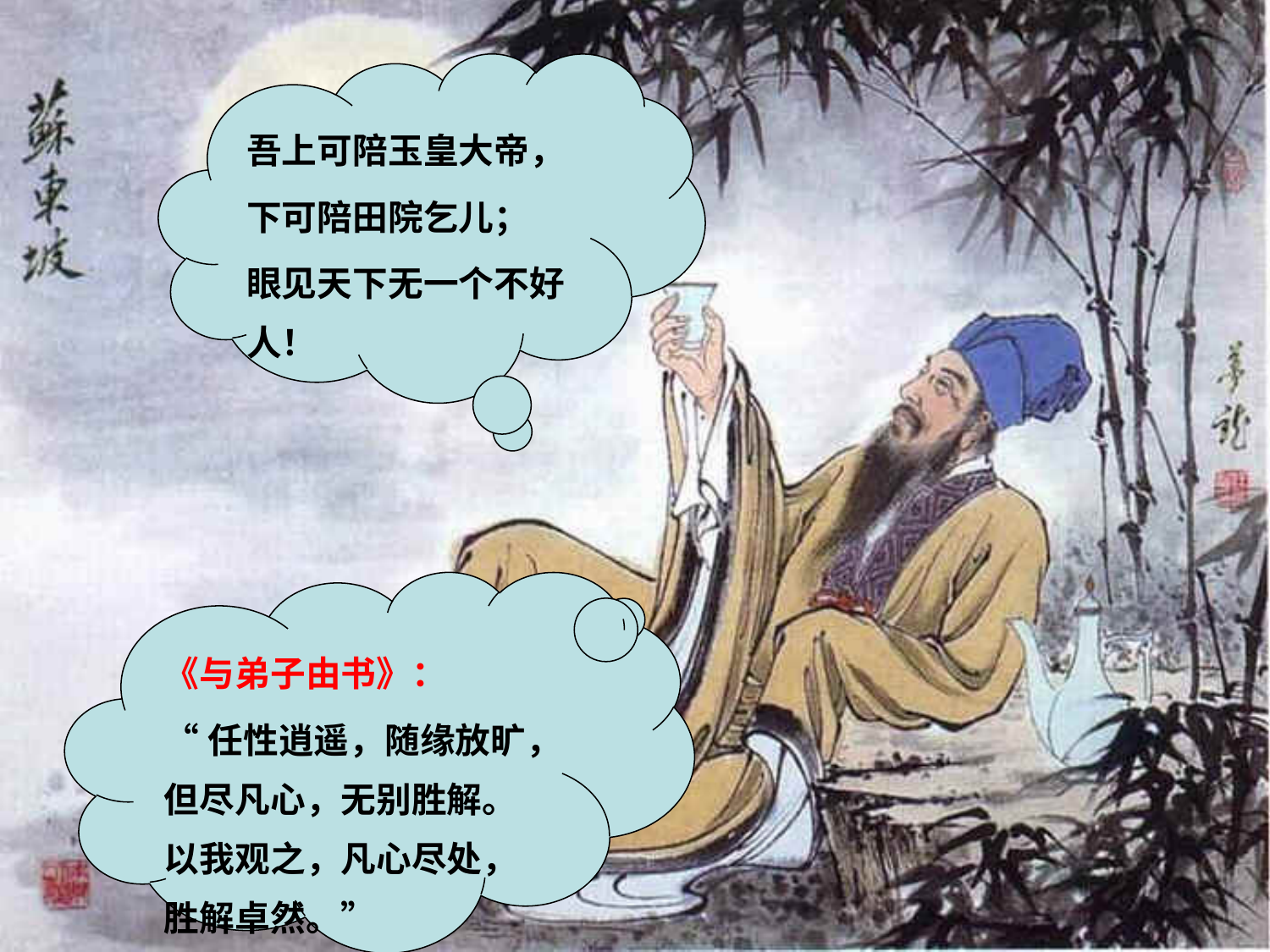

吾上可陪玉皇大帝，
下可陪田院乞儿；
眼见天下无一个不好人！

《与弟子由书》：
“任性逍遥，随缘放旷，但尽凡心，无别胜解。以我观之，凡心尽处，胜解卓然。”